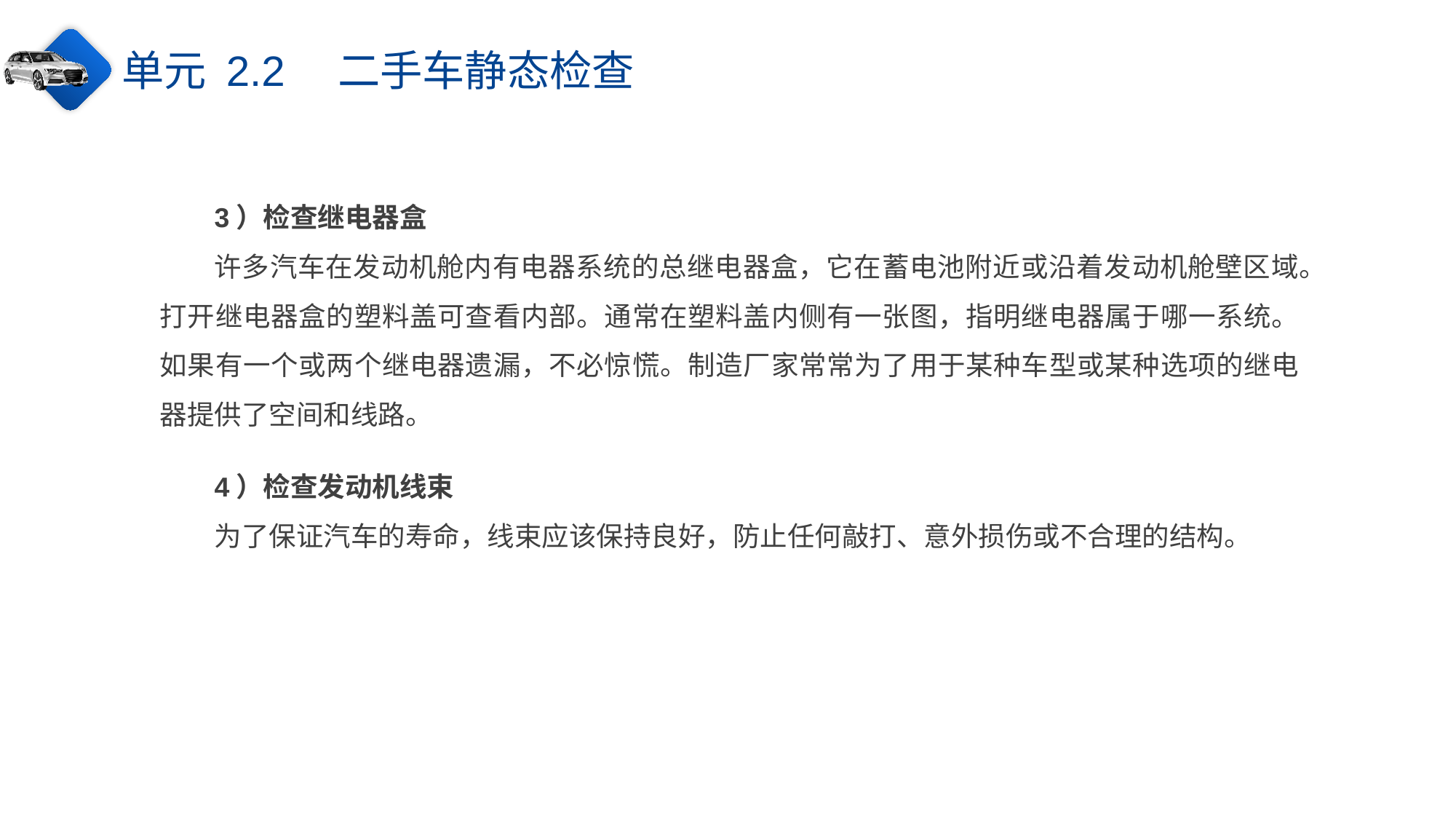

单元 2.2　二手车静态检查
3）检查继电器盒
许多汽车在发动机舱内有电器系统的总继电器盒，它在蓄电池附近或沿着发动机舱壁区域。打开继电器盒的塑料盖可查看内部。通常在塑料盖内侧有一张图，指明继电器属于哪一系统。如果有一个或两个继电器遗漏，不必惊慌。制造厂家常常为了用于某种车型或某种选项的继电器提供了空间和线路。
4）检查发动机线束
为了保证汽车的寿命，线束应该保持良好，防止任何敲打、意外损伤或不合理的结构。